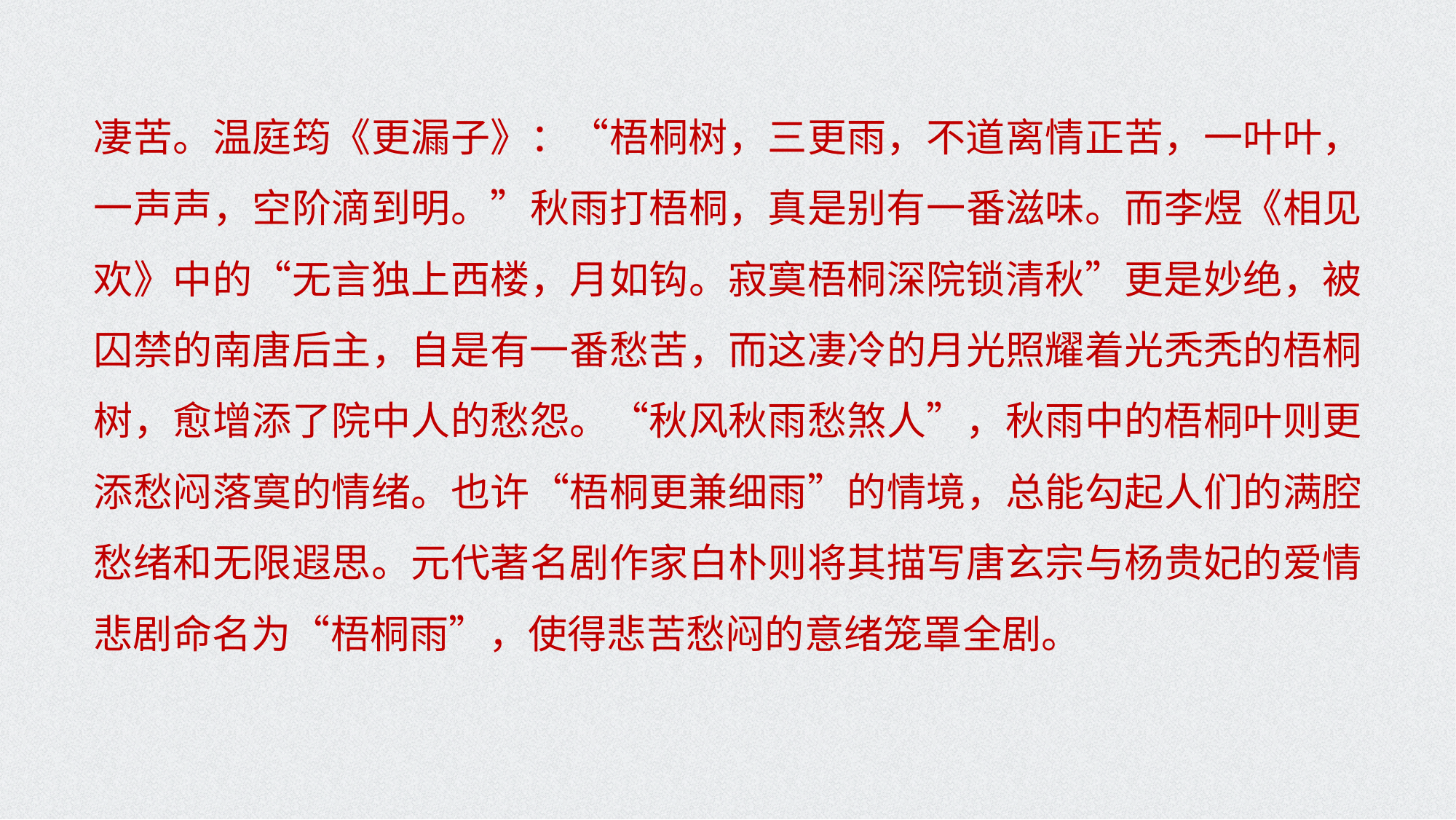

凄苦。温庭筠《更漏子》：“梧桐树，三更雨，不道离情正苦，一叶叶，一声声，空阶滴到明。”秋雨打梧桐，真是别有一番滋味。而李煜《相见欢》中的“无言独上西楼，月如钩。寂寞梧桐深院锁清秋”更是妙绝，被囚禁的南唐后主，自是有一番愁苦，而这凄冷的月光照耀着光秃秃的梧桐树，愈增添了院中人的愁怨。“秋风秋雨愁煞人”，秋雨中的梧桐叶则更添愁闷落寞的情绪。也许“梧桐更兼细雨”的情境，总能勾起人们的满腔愁绪和无限遐思。元代著名剧作家白朴则将其描写唐玄宗与杨贵妃的爱情悲剧命名为“梧桐雨”，使得悲苦愁闷的意绪笼罩全剧。